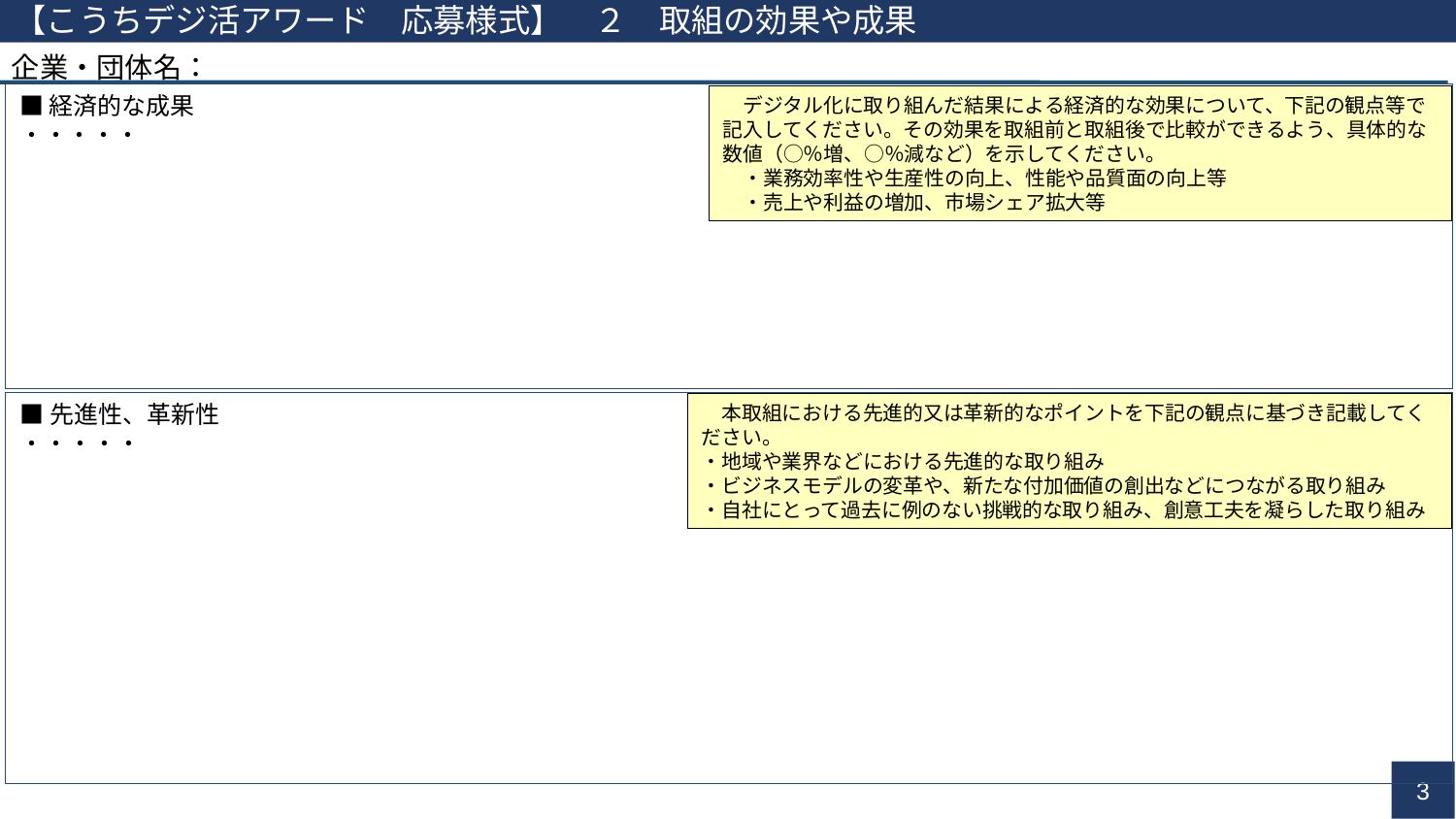

【こうちデジ活アワード　応募様式】　２　取組の効果や成果
企業・団体名：

■経済的な成果
・・・・・

　デジタル化に取り組んだ結果による経済的な効果について、下記の観点等で記入してください。その効果を取組前と取組後で比較ができるよう、具体的な数値（○％増、○％減など）を示してください。
　・業務効率性や生産性の向上、性能や品質面の向上等
　・売上や利益の増加、市場シェア拡大等
■先進性、革新性
・・・・・

　本取組における先進的又は革新的なポイントを下記の観点に基づき記載してください。
・地域や業界などにおける先進的な取り組み
・ビジネスモデルの変革や、新たな付加価値の創出などにつながる取り組み
・自社にとって過去に例のない挑戦的な取り組み、創意工夫を凝らした取り組み
3